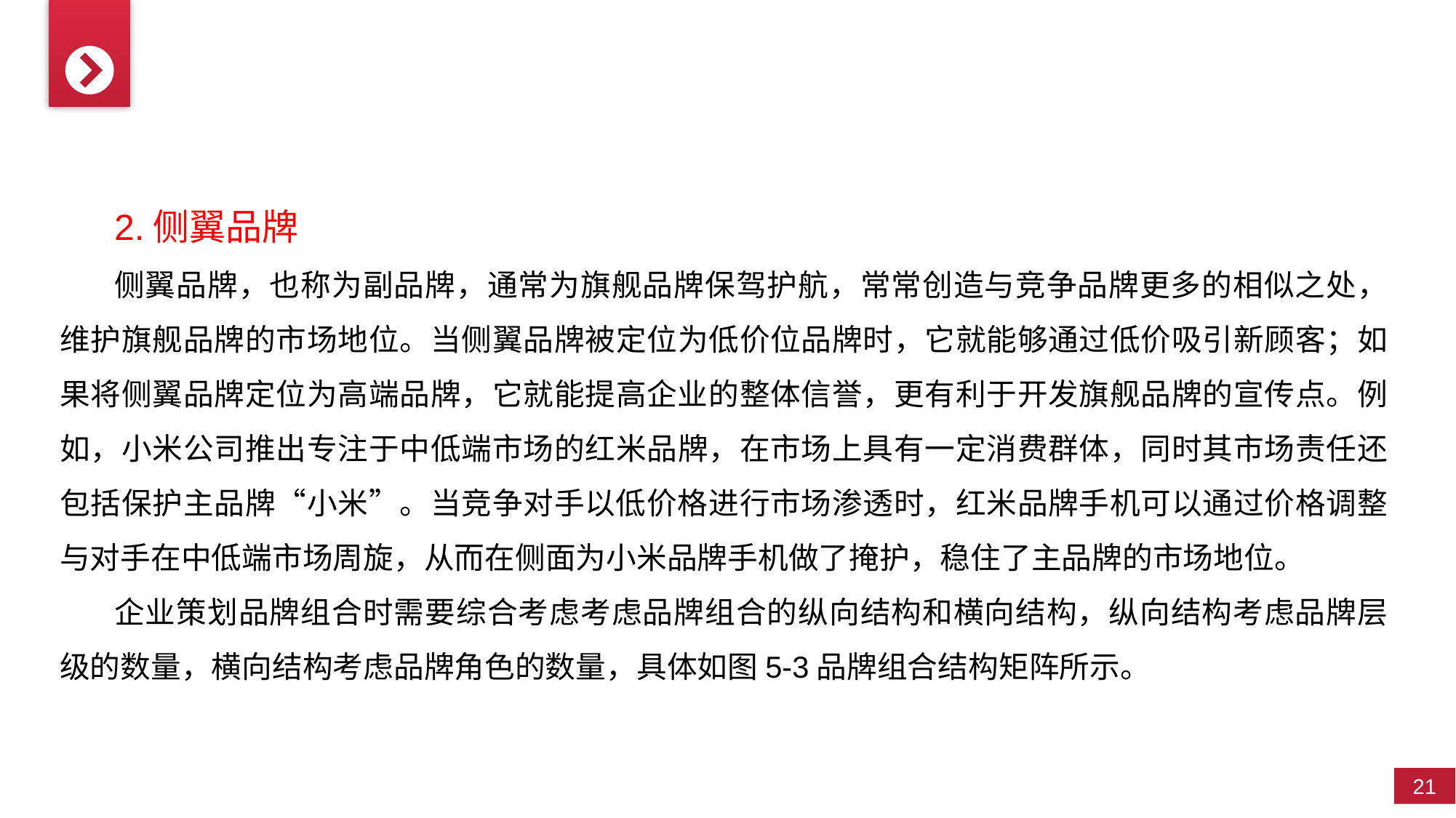

2.侧翼品牌
侧翼品牌，也称为副品牌，通常为旗舰品牌保驾护航，常常创造与竞争品牌更多的相似之处，维护旗舰品牌的市场地位。当侧翼品牌被定位为低价位品牌时，它就能够通过低价吸引新顾客；如果将侧翼品牌定位为高端品牌，它就能提高企业的整体信誉，更有利于开发旗舰品牌的宣传点。例如，小米公司推出专注于中低端市场的红米品牌，在市场上具有一定消费群体，同时其市场责任还包括保护主品牌“小米”。当竞争对手以低价格进行市场渗透时，红米品牌手机可以通过价格调整与对手在中低端市场周旋，从而在侧面为小米品牌手机做了掩护，稳住了主品牌的市场地位。
企业策划品牌组合时需要综合考虑考虑品牌组合的纵向结构和横向结构，纵向结构考虑品牌层级的数量，横向结构考虑品牌角色的数量，具体如图5-3品牌组合结构矩阵所示。